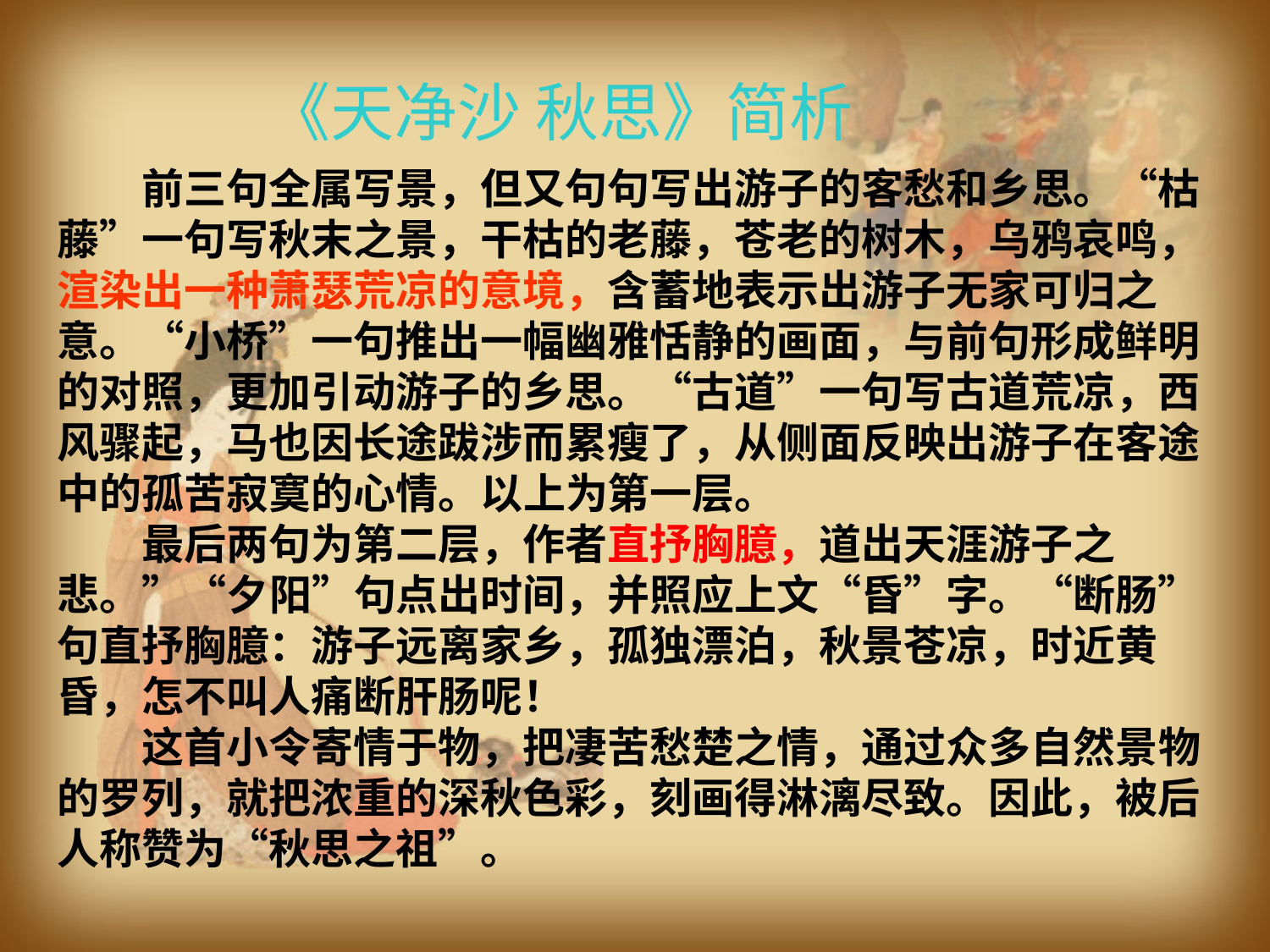

《天净沙 秋思》简析
　　前三句全属写景，但又句句写出游子的客愁和乡思。“枯藤”一句写秋末之景，干枯的老藤，苍老的树木，乌鸦哀鸣，渲染出一种萧瑟荒凉的意境，含蓄地表示出游子无家可归之意。“小桥”一句推出一幅幽雅恬静的画面，与前句形成鲜明的对照，更加引动游子的乡思。“古道”一句写古道荒凉，西风骤起，马也因长途跋涉而累瘦了，从侧面反映出游子在客途中的孤苦寂寞的心情。以上为第一层。
　　最后两句为第二层，作者直抒胸臆，道出天涯游子之悲。”“夕阳”句点出时间，并照应上文“昏”字。“断肠”句直抒胸臆：游子远离家乡，孤独漂泊，秋景苍凉，时近黄昏，怎不叫人痛断肝肠呢！
　　这首小令寄情于物，把凄苦愁楚之情，通过众多自然景物的罗列，就把浓重的深秋色彩，刻画得淋漓尽致。因此，被后人称赞为“秋思之祖”。